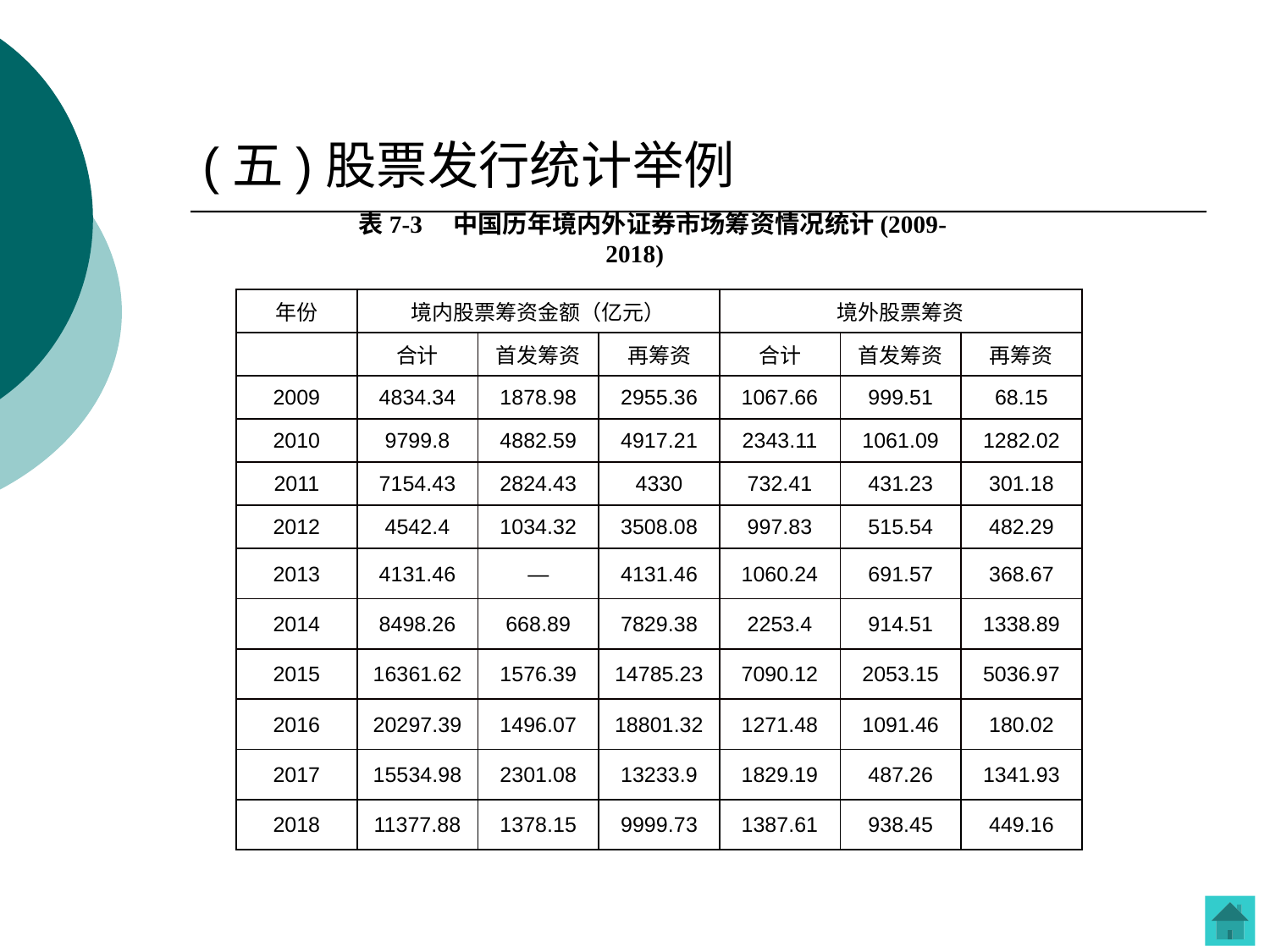

# (五)股票发行统计举例
表7-3    中国历年境内外证券市场筹资情况统计(2009-2018)
| 年份 | 境内股票筹资金额（亿元） |  |  | 境外股票筹资 |  |  |
| --- | --- | --- | --- | --- | --- | --- |
|  | 合计 | 首发筹资 | 再筹资 | 合计 | 首发筹资 | 再筹资 |
| 2009 | 4834.34 | 1878.98 | 2955.36 | 1067.66 | 999.51 | 68.15 |
| 2010 | 9799.8 | 4882.59 | 4917.21 | 2343.11 | 1061.09 | 1282.02 |
| 2011 | 7154.43 | 2824.43 | 4330 | 732.41 | 431.23 | 301.18 |
| 2012 | 4542.4 | 1034.32 | 3508.08 | 997.83 | 515.54 | 482.29 |
| 2013 | 4131.46 | — | 4131.46 | 1060.24 | 691.57 | 368.67 |
| 2014 | 8498.26 | 668.89 | 7829.38 | 2253.4 | 914.51 | 1338.89 |
| 2015 | 16361.62 | 1576.39 | 14785.23 | 7090.12 | 2053.15 | 5036.97 |
| 2016 | 20297.39 | 1496.07 | 18801.32 | 1271.48 | 1091.46 | 180.02 |
| 2017 | 15534.98 | 2301.08 | 13233.9 | 1829.19 | 487.26 | 1341.93 |
| 2018 | 11377.88 | 1378.15 | 9999.73 | 1387.61 | 938.45 | 449.16 |